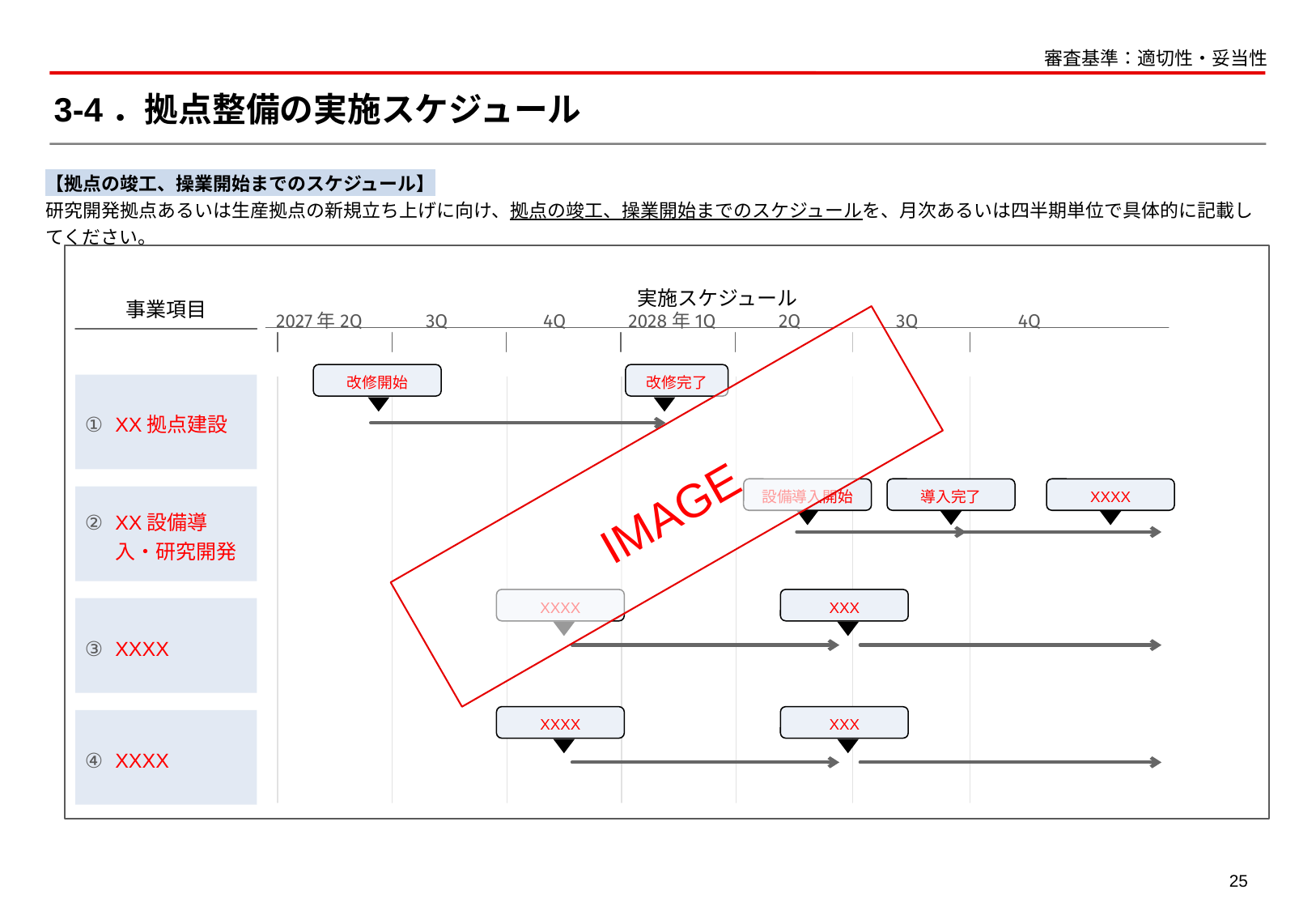

審査基準：適切性・妥当性
# 3-4．拠点整備の実施スケジュール
【拠点の竣工、操業開始までのスケジュール】
研究開発拠点あるいは生産拠点の新規立ち上げに向け、拠点の竣工、操業開始までのスケジュールを、月次あるいは四半期単位で具体的に記載してください。

2027年2Q
3Q
4Q
2028年1Q
2Q
3Q
4Q
事業項目
実施スケジュール
改修開始

改修完了

XX拠点建設
IMAGE
設備導入開始

導入完了

XXXX

XX設備導入・研究開発
XXXX

XXX

XXXX
XXXX

XXX

XXXX